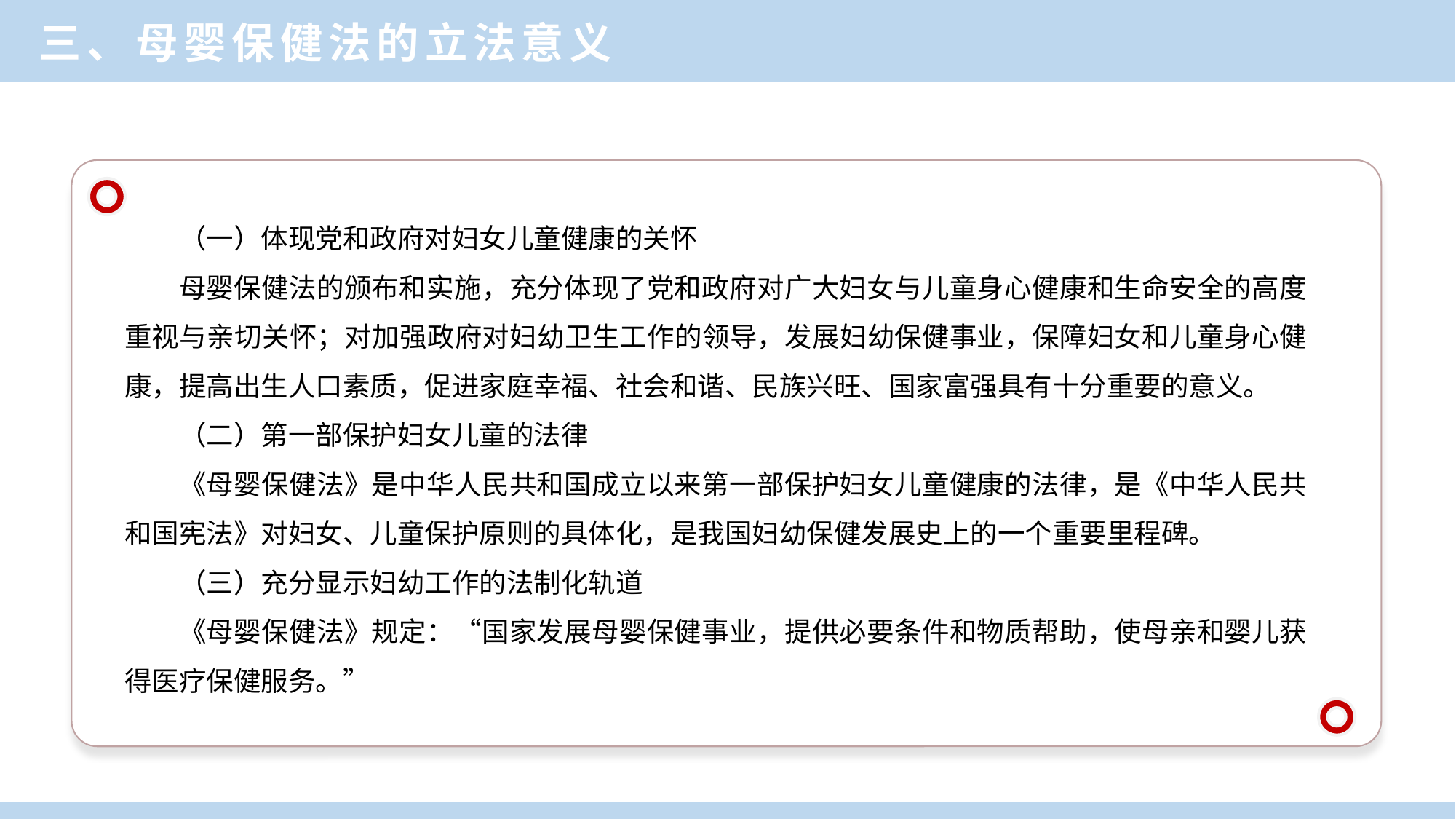

三、母婴保健法的立法意义

（一）体现党和政府对妇女儿童健康的关怀
母婴保健法的颁布和实施，充分体现了党和政府对广大妇女与儿童身心健康和生命安全的高度重视与亲切关怀；对加强政府对妇幼卫生工作的领导，发展妇幼保健事业，保障妇女和儿童身心健康，提高出生人口素质，促进家庭幸福、社会和谐、民族兴旺、国家富强具有十分重要的意义。
（二）第一部保护妇女儿童的法律
《母婴保健法》是中华人民共和国成立以来第一部保护妇女儿童健康的法律，是《中华人民共和国宪法》对妇女、儿童保护原则的具体化，是我国妇幼保健发展史上的一个重要里程碑。
（三）充分显示妇幼工作的法制化轨道
《母婴保健法》规定：“国家发展母婴保健事业，提供必要条件和物质帮助，使母亲和婴儿获得医疗保健服务。”